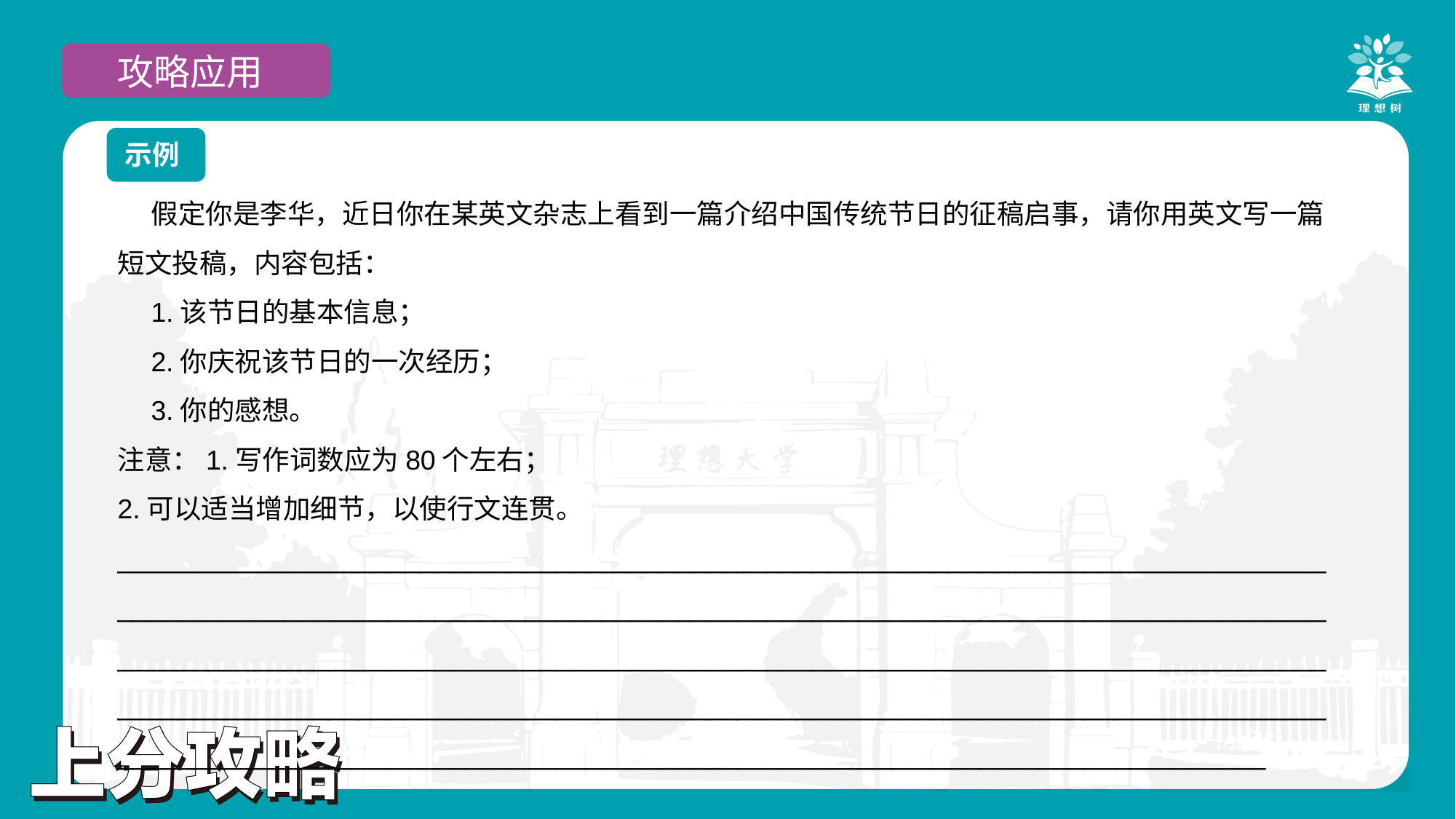

攻略应用

示例
假定你是李华，近日你在某英文杂志上看到一篇介绍中国传统节日的征稿启事，请你用英文写一篇短文投稿，内容包括：
1.该节日的基本信息；
2.你庆祝该节日的一次经历；
3.你的感想。
注意：1.写作词数应为80个左右；
2.可以适当增加细节，以使行文连贯。
____________________________________________________________________________________________________________________________________________________________________________________________________________________________________________________________________________________________________________________________________________________________________________________________________________